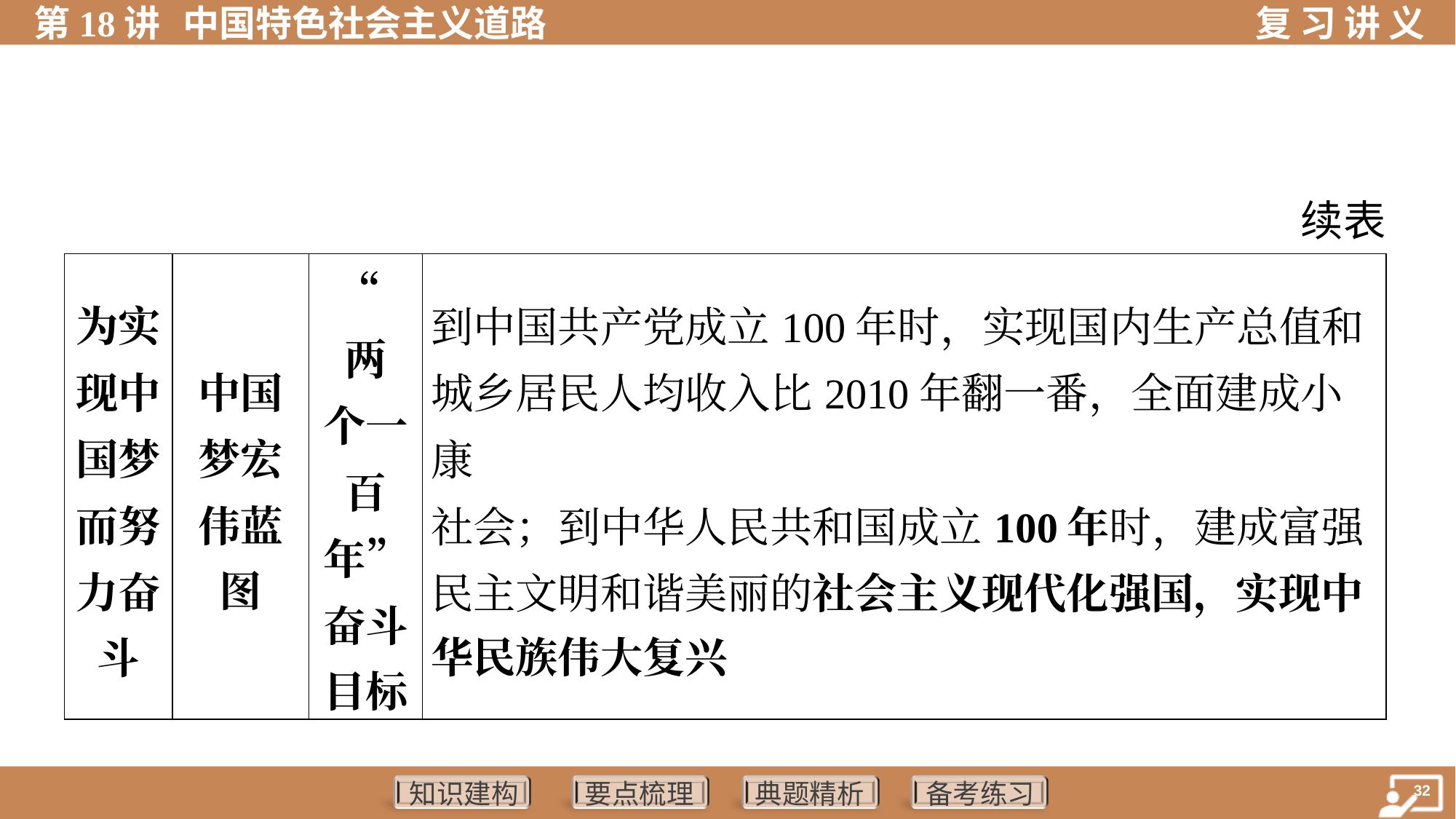

续表
| 为实 现中 国梦 而努 力奋 斗 | 中国 梦宏 伟蓝 图 | “两 个一 百 年” 奋斗 目标 | 到中国共产党成立100年时，实现国内生产总值和 城乡居民人均收入比2010年翻一番，全面建成小康 社会；到中华人民共和国成立100年时，建成富强 民主文明和谐美丽的社会主义现代化强国，实现中 华民族伟大复兴 |
| --- | --- | --- | --- |